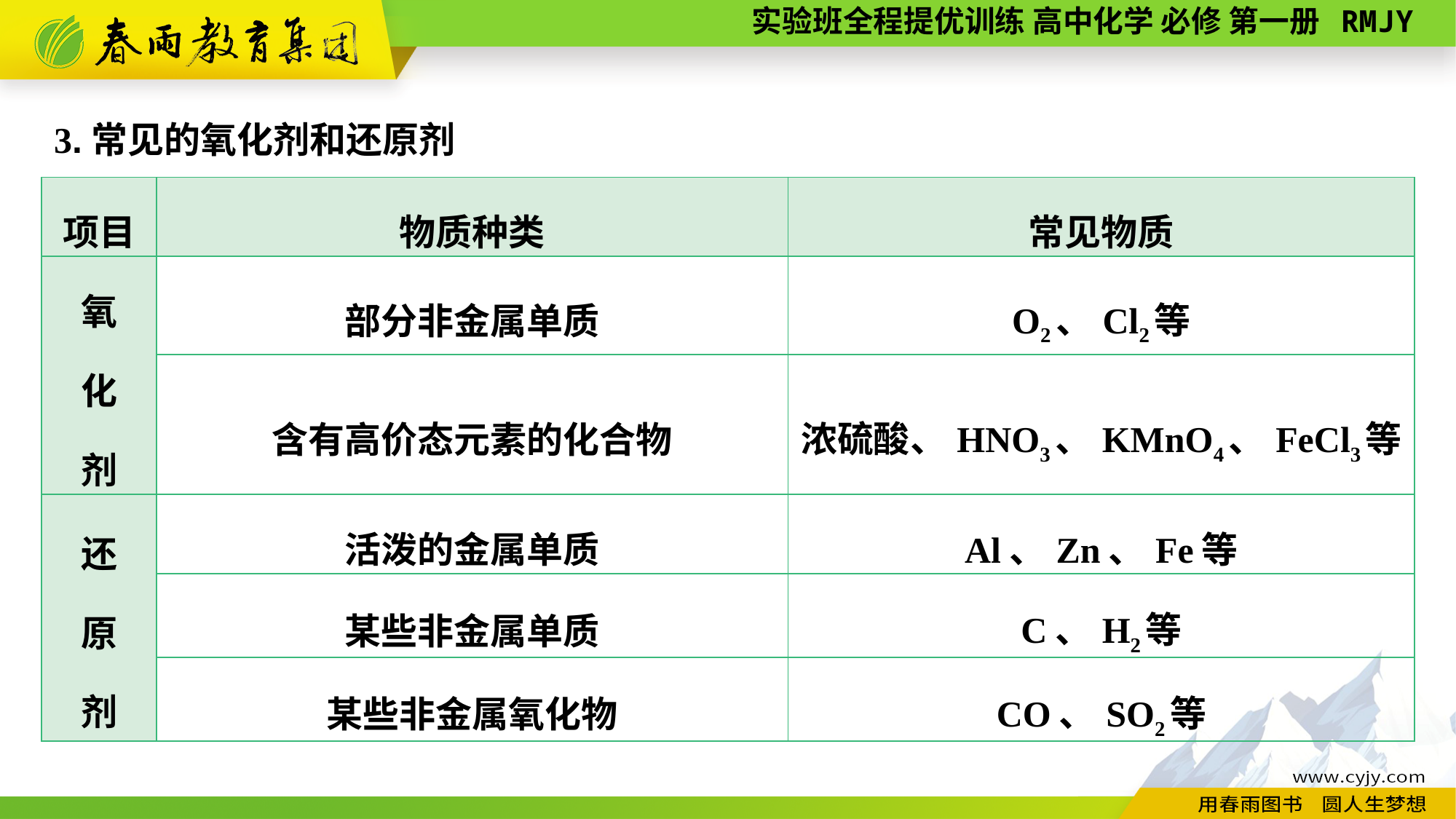

3.常见的氧化剂和还原剂
| 项目 | 物质种类 | 常见物质 |
| --- | --- | --- |
| 氧 化 剂 | 部分非金属单质 | O2、Cl2等 |
|  | 含有高价态元素的化合物 | 浓硫酸、HNO3、KMnO4、FeCl3等 |
| 还 原 剂 | 活泼的金属单质 | Al、Zn、Fe等 |
|  | 某些非金属单质 | C、H2等 |
|  | 某些非金属氧化物 | CO、SO2等 |